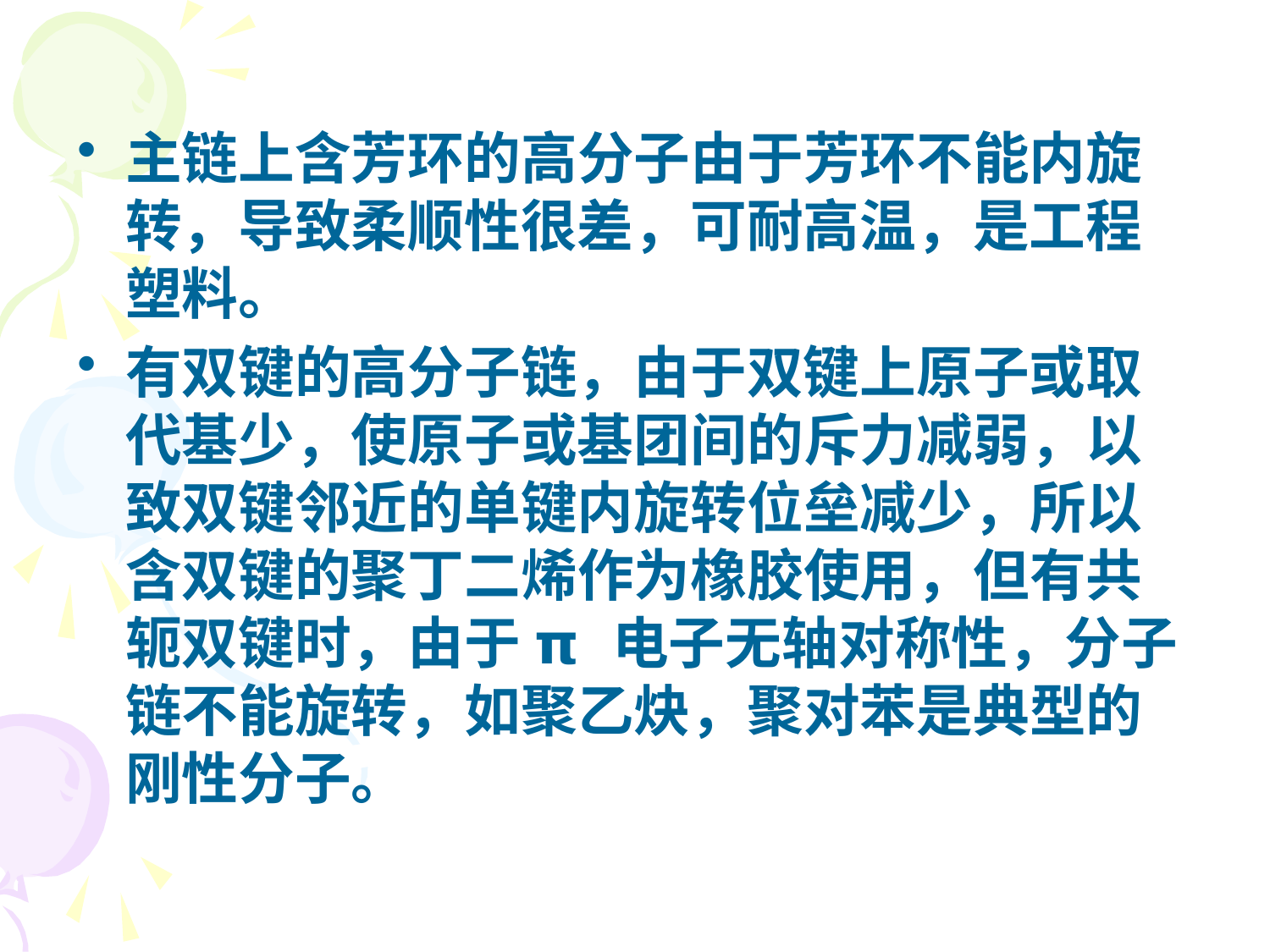

主链上含芳环的高分子由于芳环不能内旋转，导致柔顺性很差，可耐高温，是工程塑料。
有双键的高分子链，由于双键上原子或取代基少，使原子或基团间的斥力减弱，以致双键邻近的单键内旋转位垒减少，所以含双键的聚丁二烯作为橡胶使用，但有共轭双键时，由于π 电子无轴对称性，分子链不能旋转，如聚乙炔，聚对苯是典型的刚性分子。